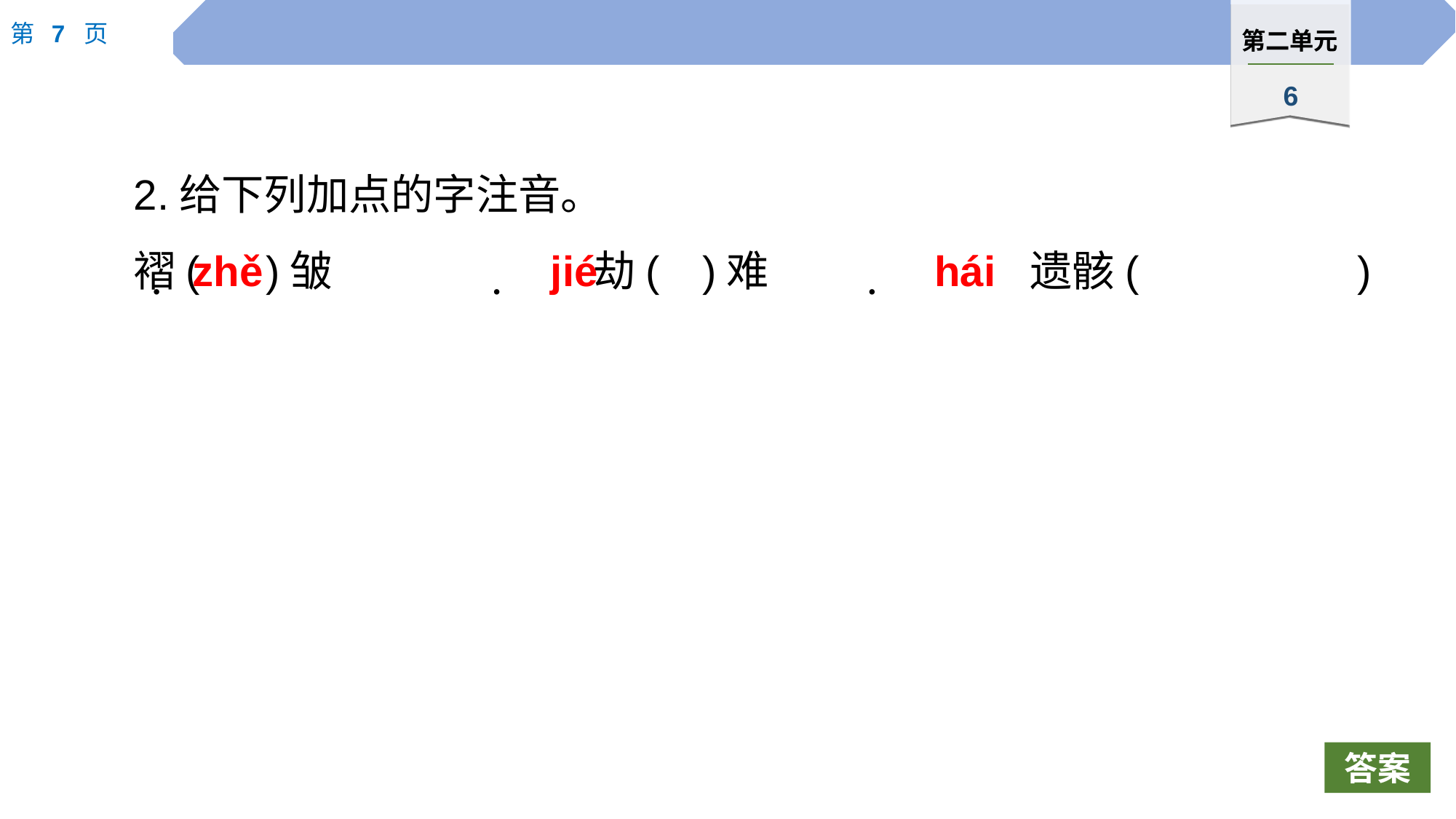

2.给下列加点的字注音。
褶(	)皱　		劫(	)难　		遗骸(		)
zhě
jié
hái
·
·
·
答案